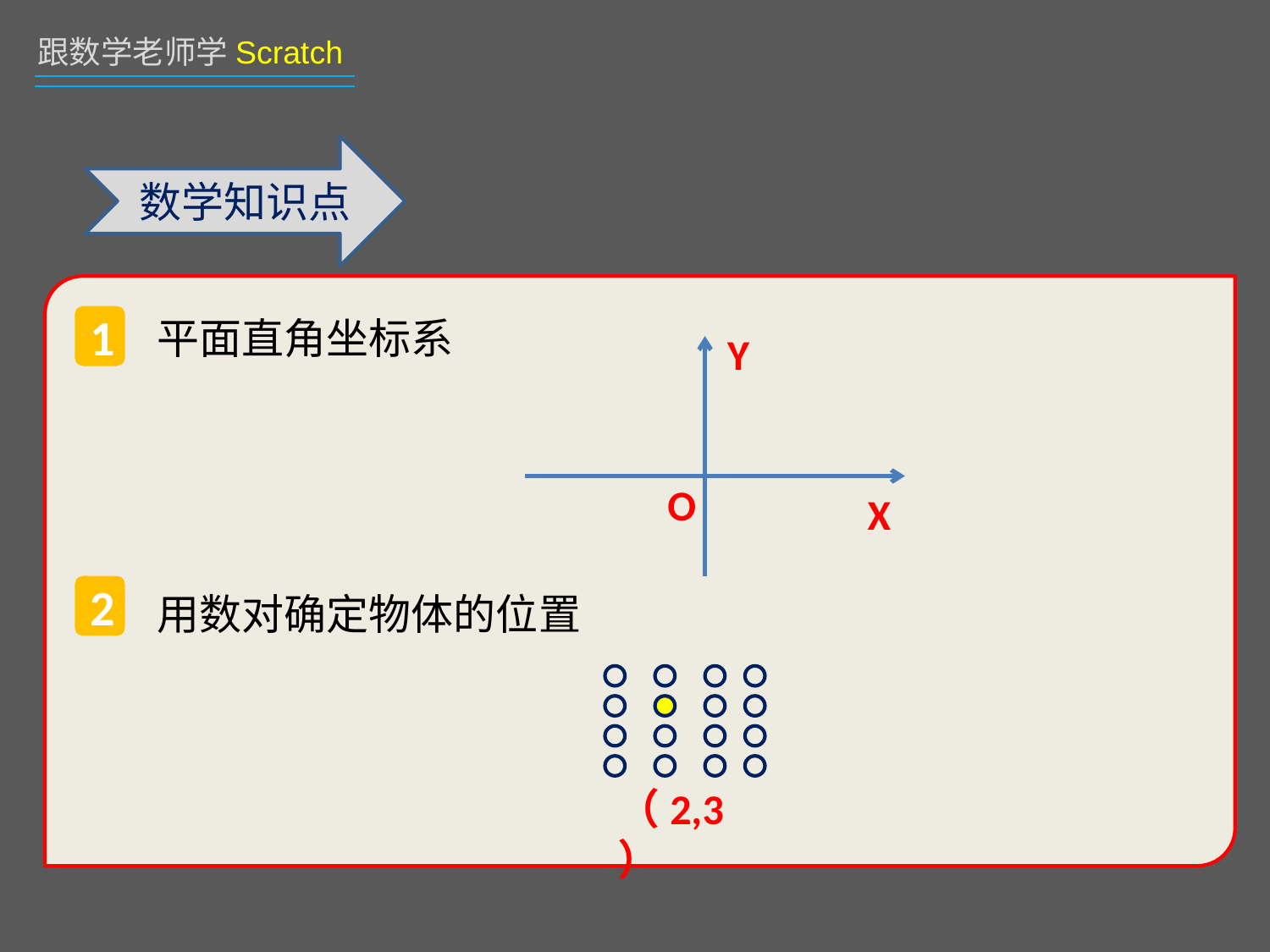

数学知识点

1
平面直角坐标系
Y
O
X
2
用数对确定物体的位置

（2,3）